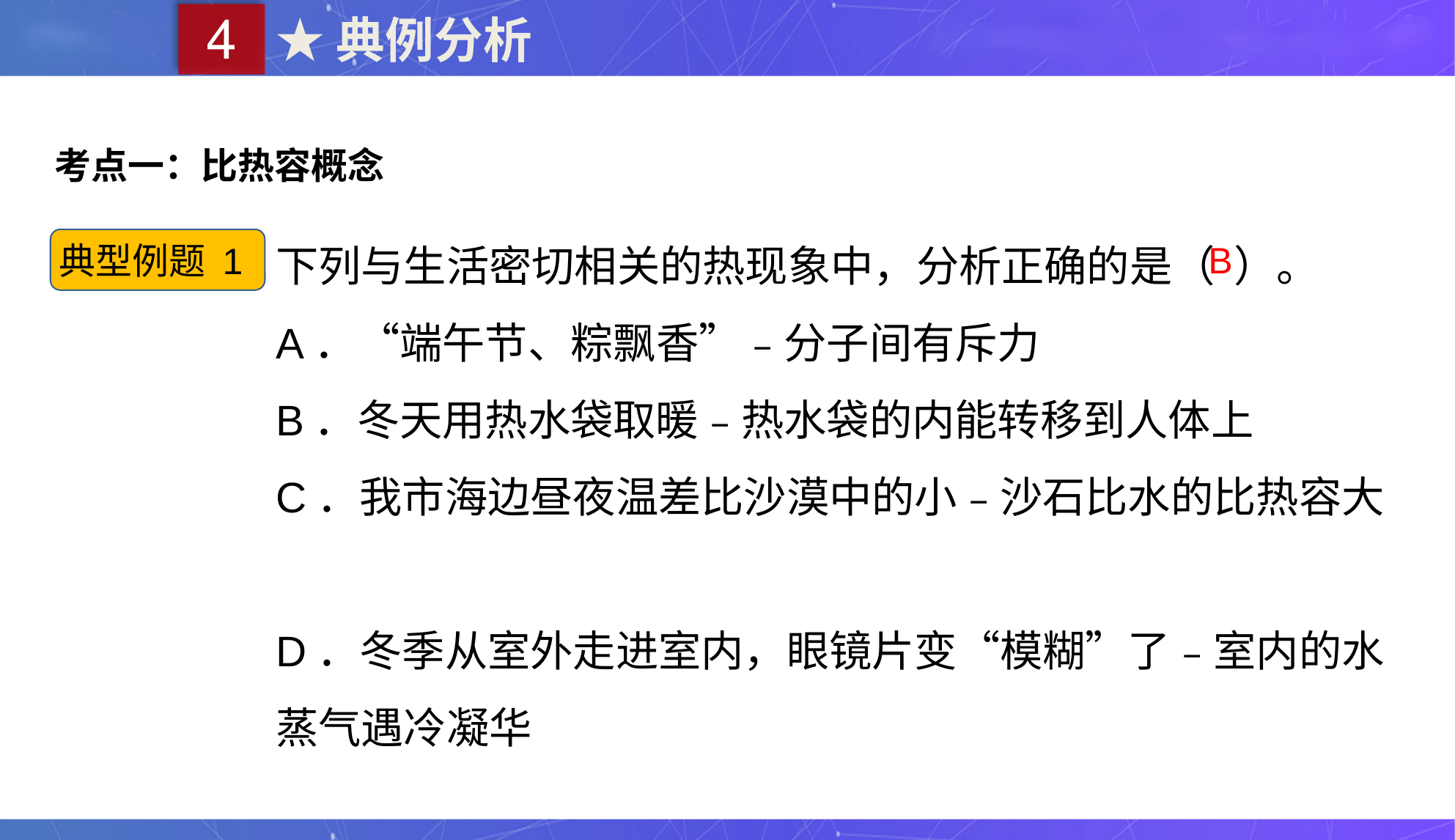

4
★典例分析
考点一：比热容概念
下列与生活密切相关的热现象中，分析正确的是（  ）。
A．“端午节、粽飘香”﹣分子间有斥力
B．冬天用热水袋取暖﹣热水袋的内能转移到人体上
C．我市海边昼夜温差比沙漠中的小﹣沙石比水的比热容大
D．冬季从室外走进室内，眼镜片变“模糊”了﹣室内的水蒸气遇冷凝华
典型例题 1
B